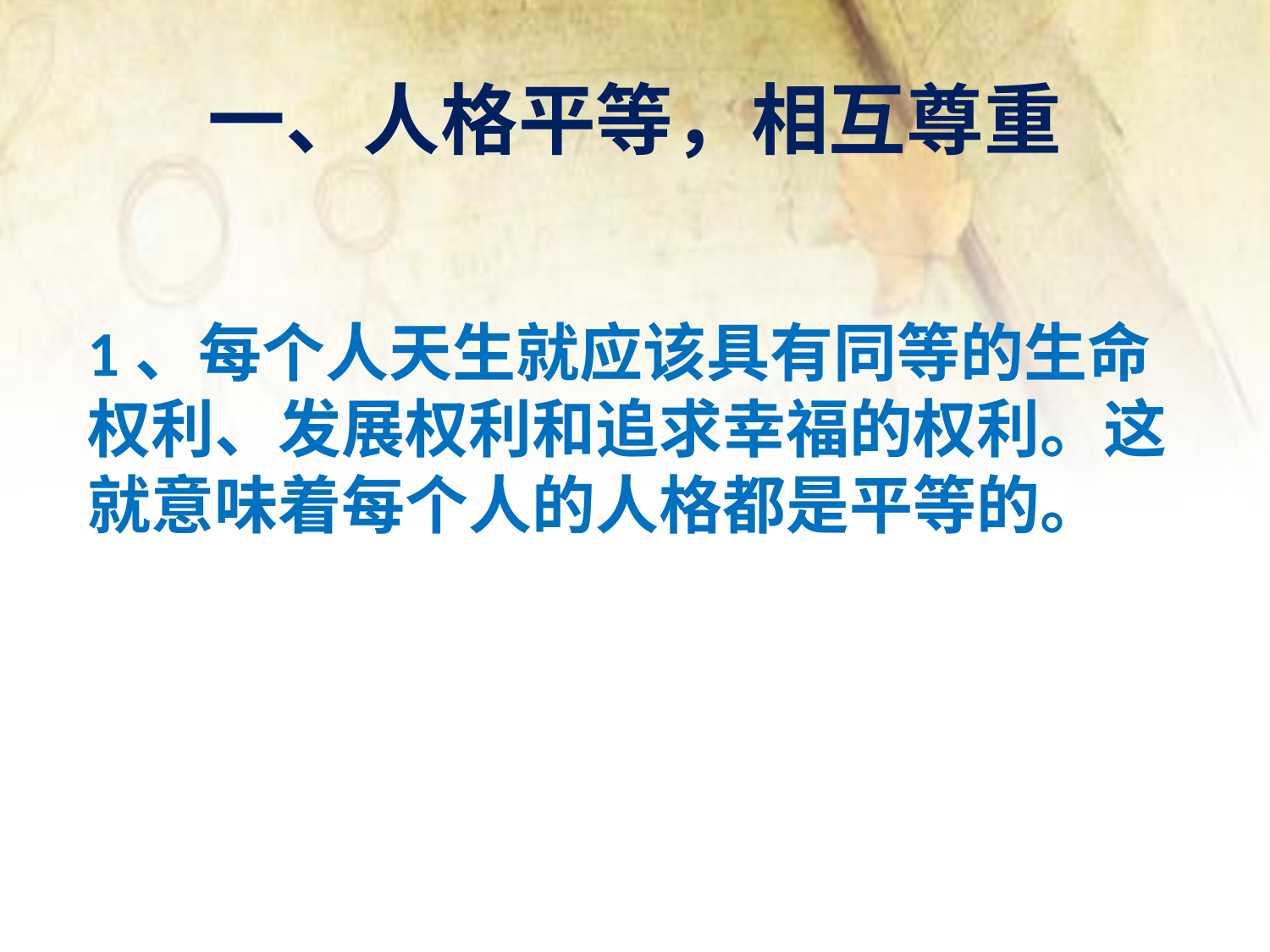

# 一、人格平等，相互尊重
1、每个人天生就应该具有同等的生命权利、发展权利和追求幸福的权利。这就意味着每个人的人格都是平等的。